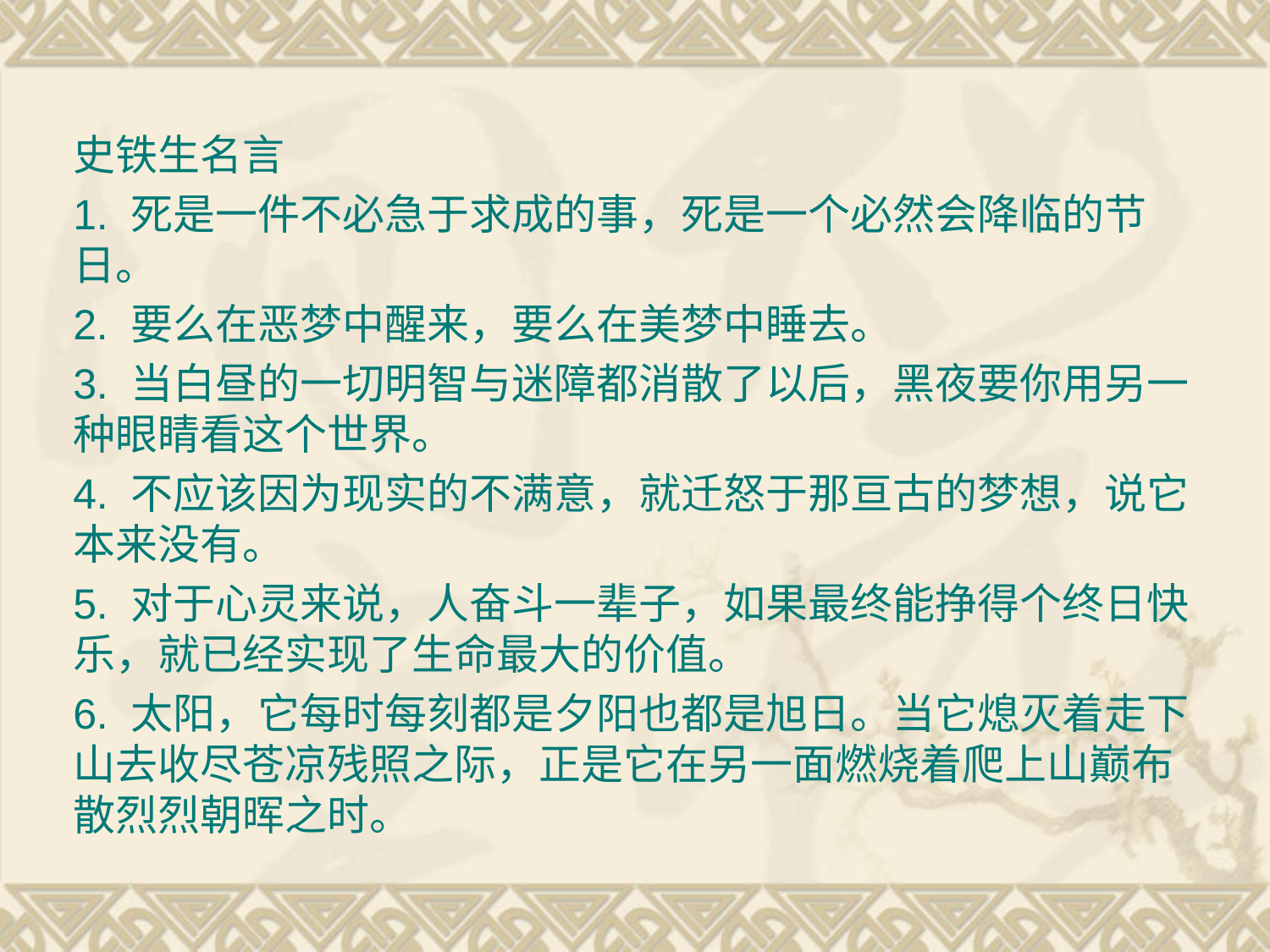

史铁生名言
1. 死是一件不必急于求成的事，死是一个必然会降临的节日。
2. 要么在恶梦中醒来，要么在美梦中睡去。
3. 当白昼的一切明智与迷障都消散了以后，黑夜要你用另一种眼睛看这个世界。
4. 不应该因为现实的不满意，就迁怒于那亘古的梦想，说它本来没有。
5. 对于心灵来说，人奋斗一辈子，如果最终能挣得个终日快乐，就已经实现了生命最大的价值。
6. 太阳，它每时每刻都是夕阳也都是旭日。当它熄灭着走下山去收尽苍凉残照之际，正是它在另一面燃烧着爬上山巅布散烈烈朝晖之时。